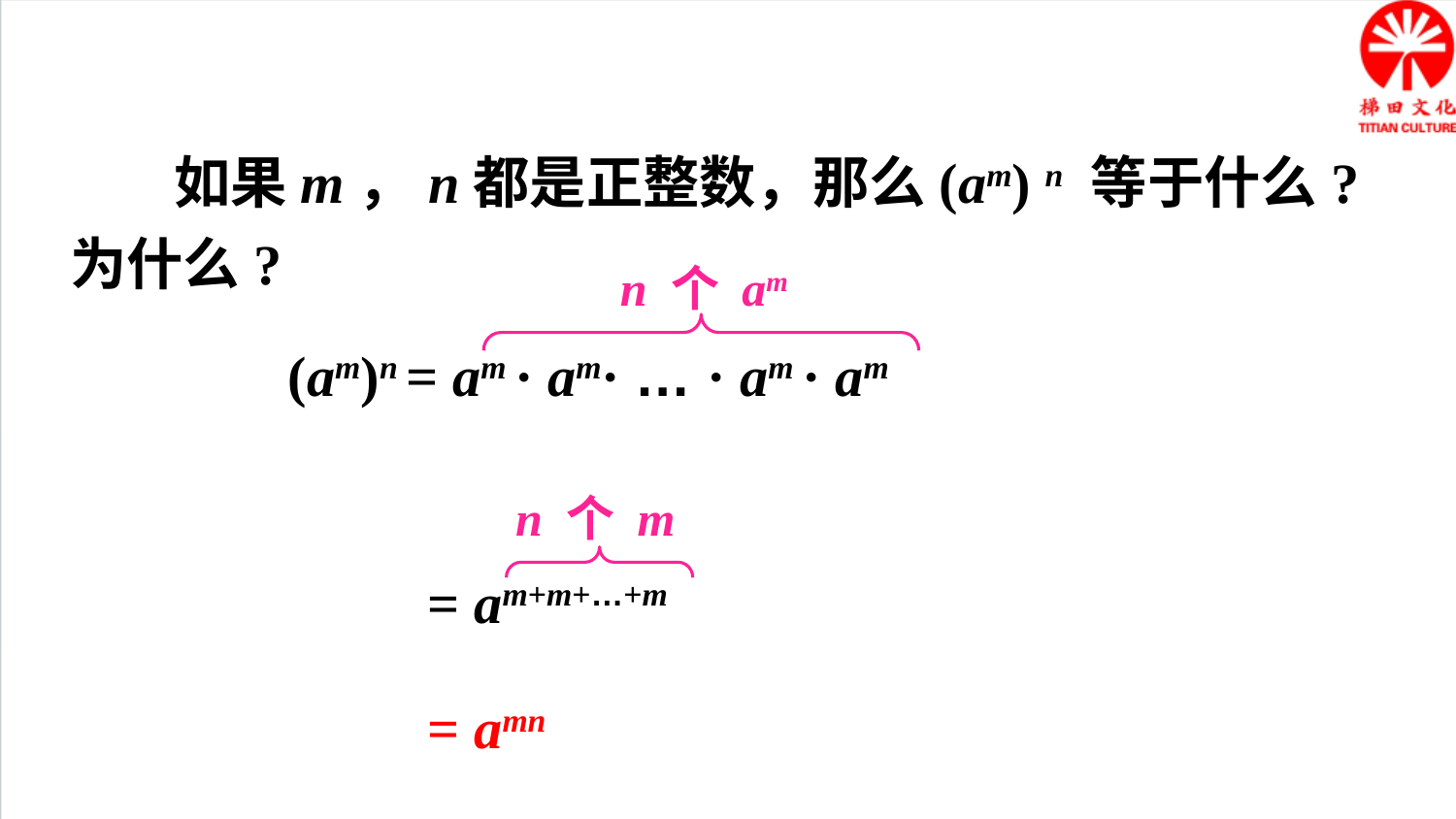

如果m，n都是正整数，那么(am) n 等于什么?
为什么?
n 个 am
(am)n = am · am· … · am · am
n 个 m

= am+m+…+m
= amn